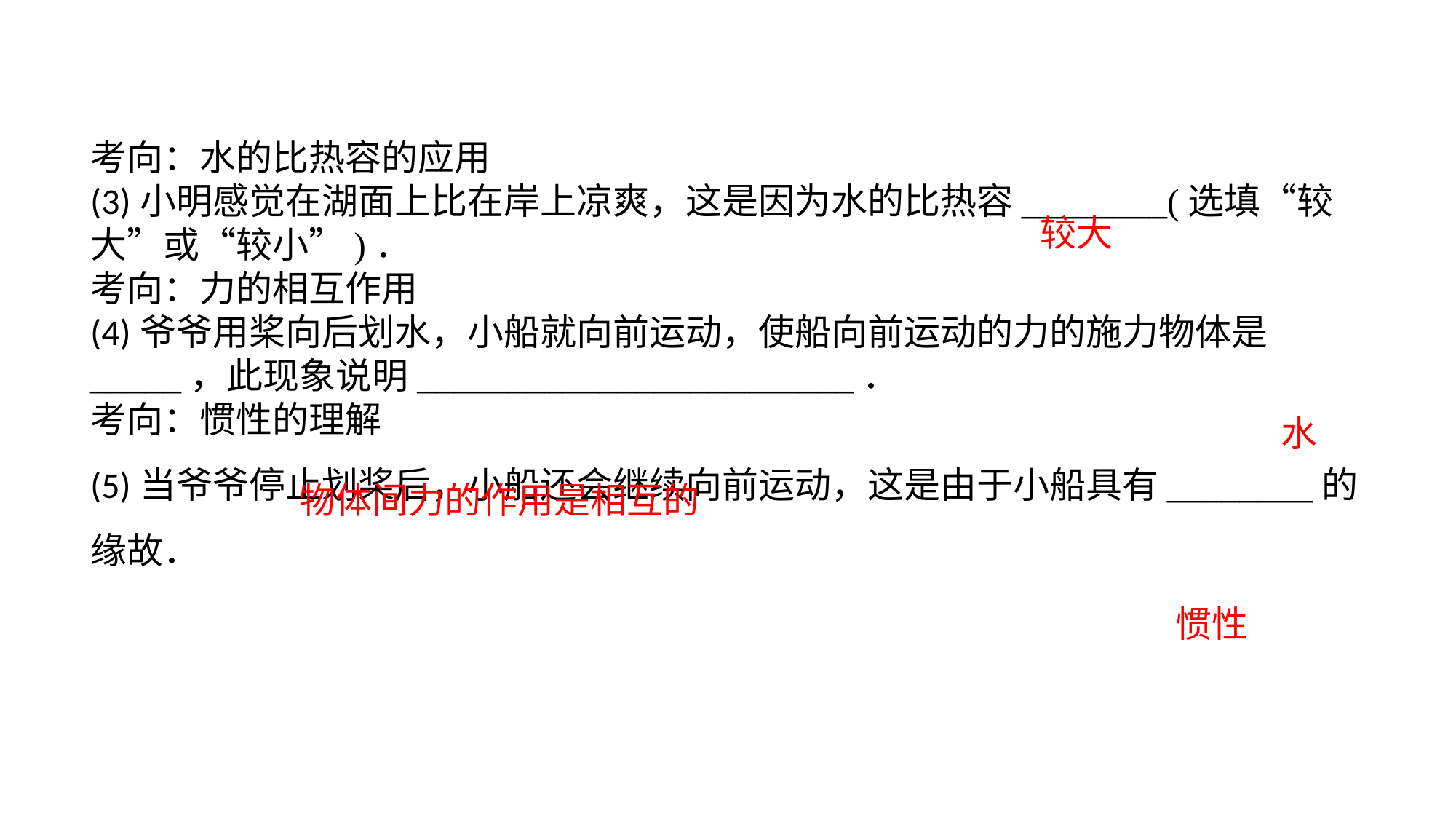

考向：水的比热容的应用(3)小明感觉在湖面上比在岸上凉爽，这是因为水的比热容________(选填“较大”或“较小”)．考向：力的相互作用(4)爷爷用桨向后划水，小船就向前运动，使船向前运动的力的施力物体是_____，此现象说明________________________．考向：惯性的理解(5)当爷爷停止划桨后，小船还会继续向前运动，这是由于小船具有________的缘故．
较大
水
物体间力的作用是相互的
惯性